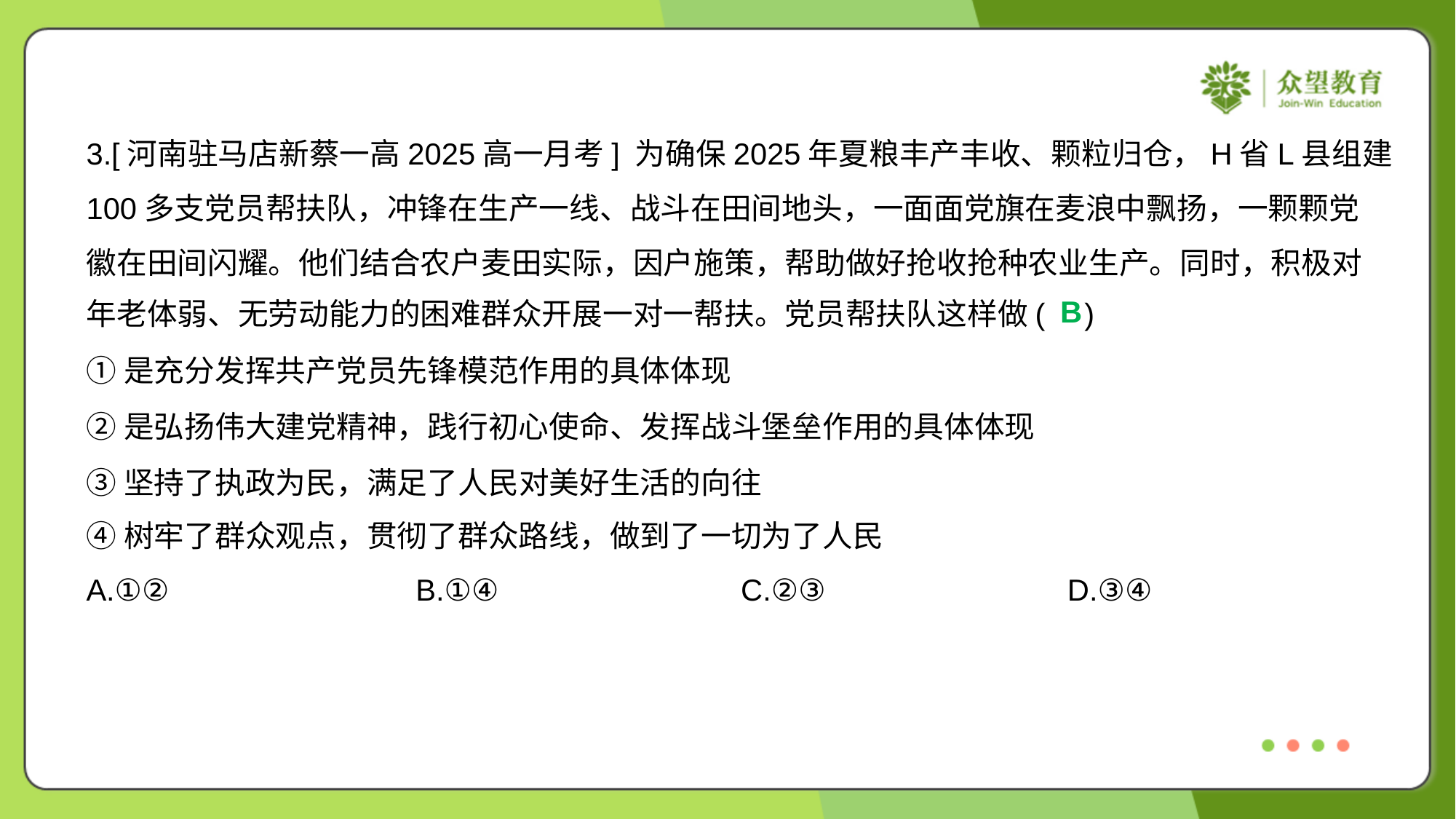

3.[河南驻马店新蔡一高2025高一月考] 为确保2025年夏粮丰产丰收、颗粒归仓，H省L县组建
100多支党员帮扶队，冲锋在生产一线、战斗在田间地头，一面面党旗在麦浪中飘扬，一颗颗党
徽在田间闪耀。他们结合农户麦田实际，因户施策，帮助做好抢收抢种农业生产。同时，积极对
年老体弱、无劳动能力的困难群众开展一对一帮扶。党员帮扶队这样做(     )
B
①是充分发挥共产党员先锋模范作用的具体体现
②是弘扬伟大建党精神，践行初心使命、发挥战斗堡垒作用的具体体现
③坚持了执政为民，满足了人民对美好生活的向往
④树牢了群众观点，贯彻了群众路线，做到了一切为了人民
A.①②	B.①④	C.②③	D.③④